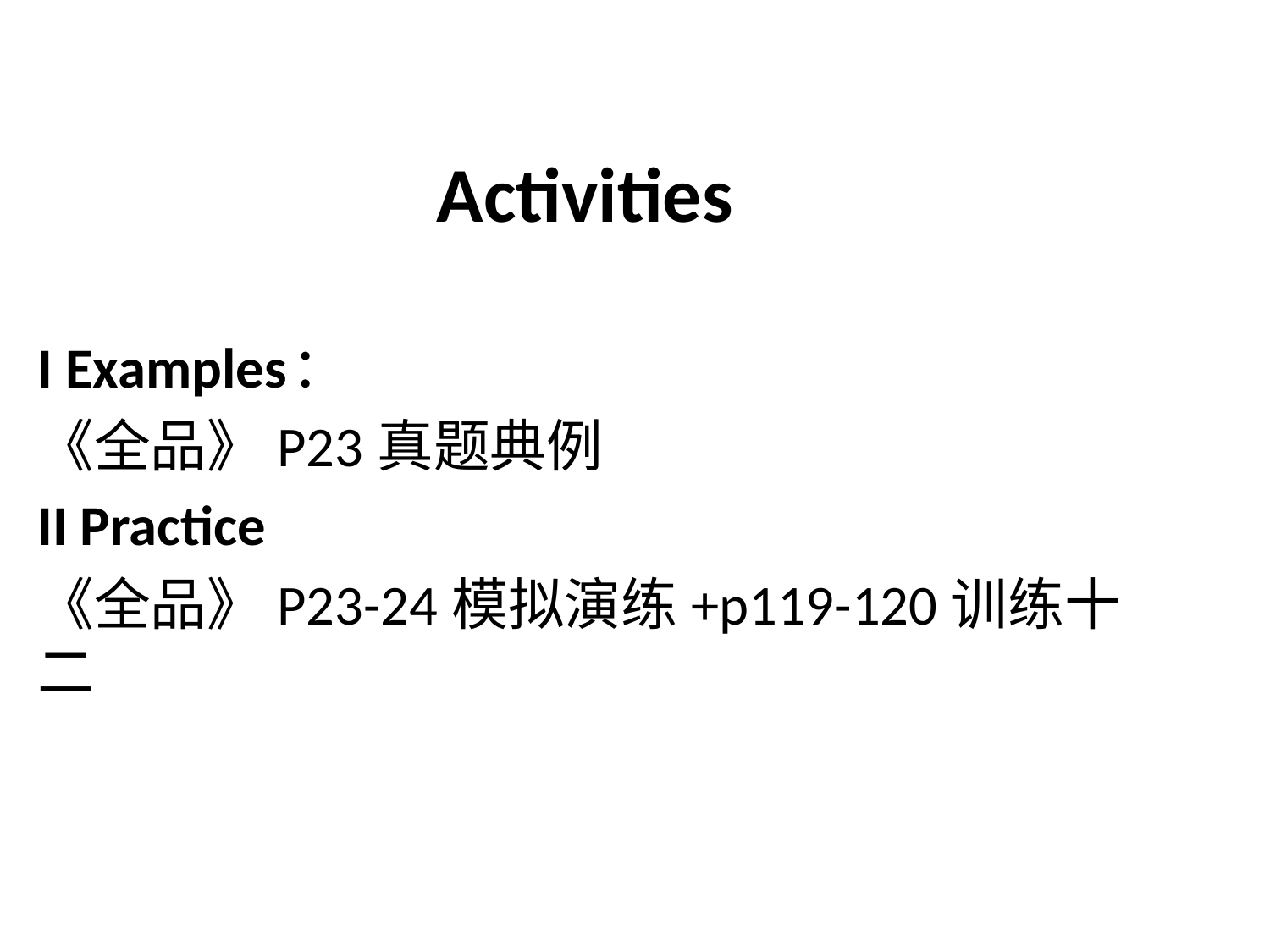

# Activities

I Examples	：
《全品》P23真题典例
II Practice
《全品》P23-24模拟演练+p119-120训练十二